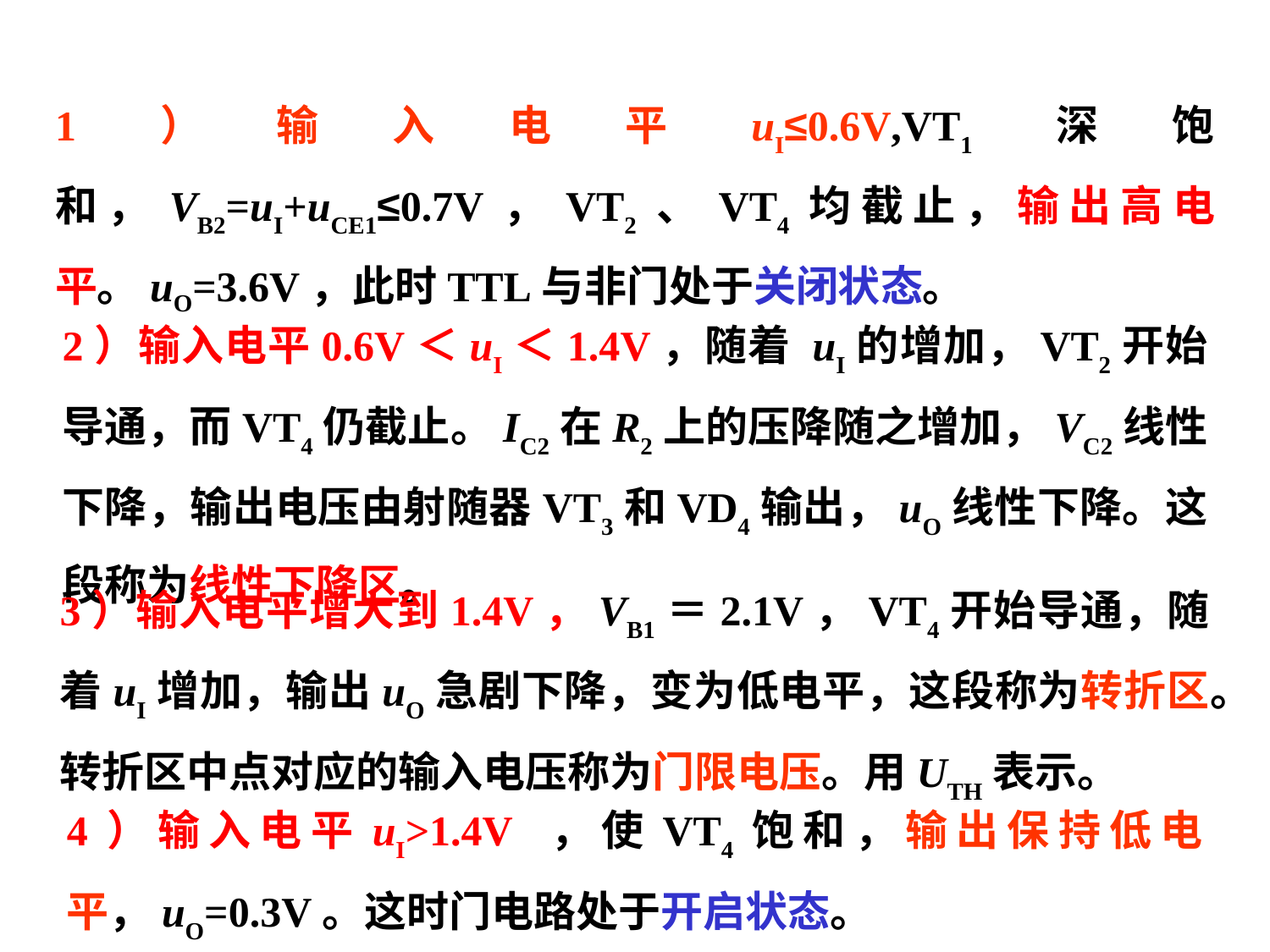

1）输入电平uI≤0.6V,VT1深饱和，VB2=uI+uCE1≤0.7V，VT2、VT4均截止，输出高电平。uO=3.6V，此时TTL与非门处于关闭状态。
2）输入电平0.6V＜uI＜1.4V，随着 uI的增加，VT2开始导通，而VT4仍截止。IC2在R2上的压降随之增加，VC2线性下降，输出电压由射随器VT3和VD4输出，uO线性下降。这段称为线性下降区。
3）输入电平增大到1.4V，VB1＝2.1V，VT4开始导通，随着uI增加，输出uO急剧下降，变为低电平，这段称为转折区。转折区中点对应的输入电压称为门限电压。用UTH表示。
4）输入电平uI>1.4V ，使VT4饱和，输出保持低电平，uO=0.3V。这时门电路处于开启状态。